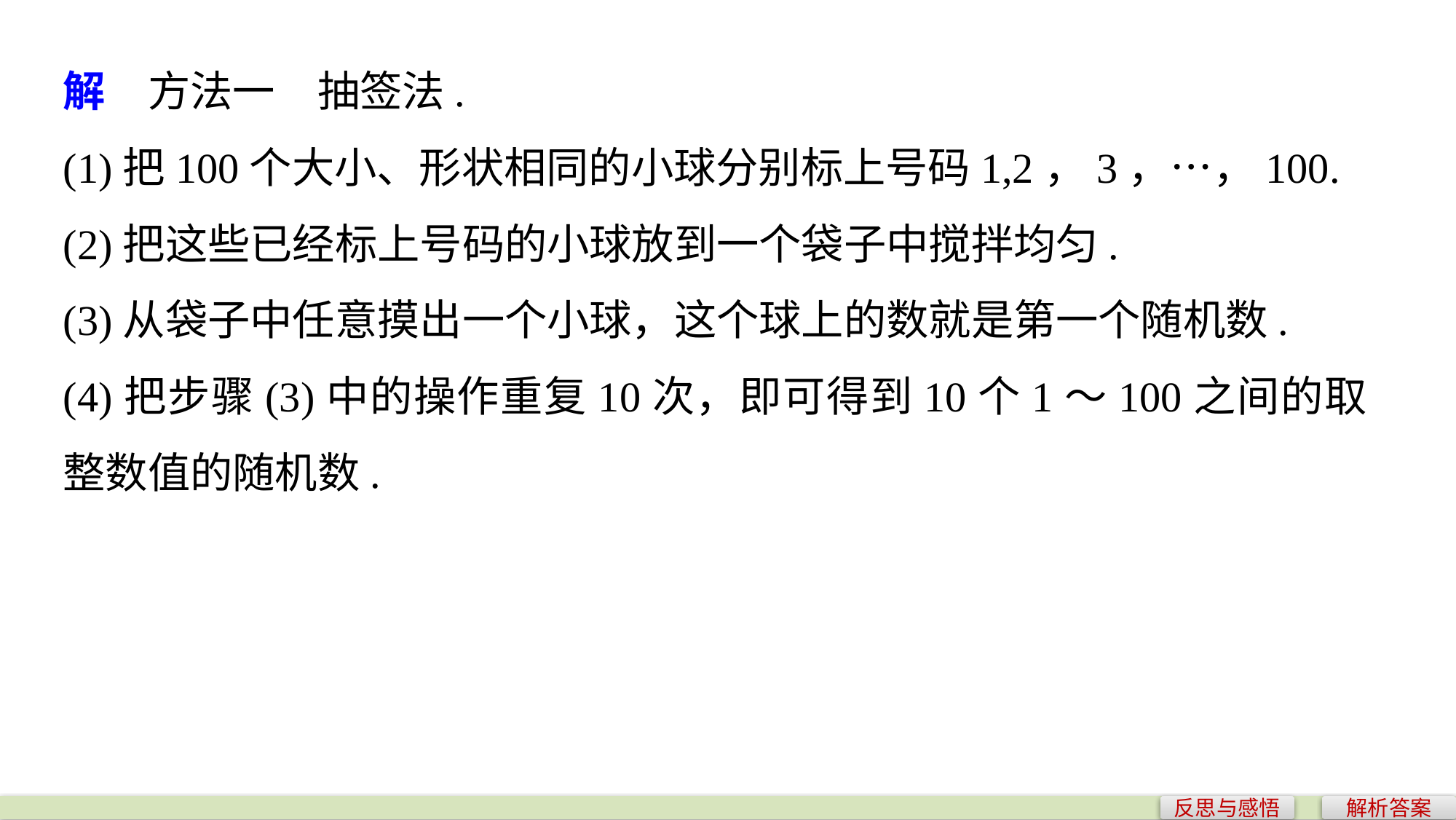

解　方法一　抽签法.
(1)把100个大小、形状相同的小球分别标上号码1,2，3，…，100.
(2)把这些已经标上号码的小球放到一个袋子中搅拌均匀.
(3)从袋子中任意摸出一个小球，这个球上的数就是第一个随机数.
(4)把步骤(3)中的操作重复10次，即可得到10个1～100之间的取整数值的随机数.
反思与感悟
解析答案